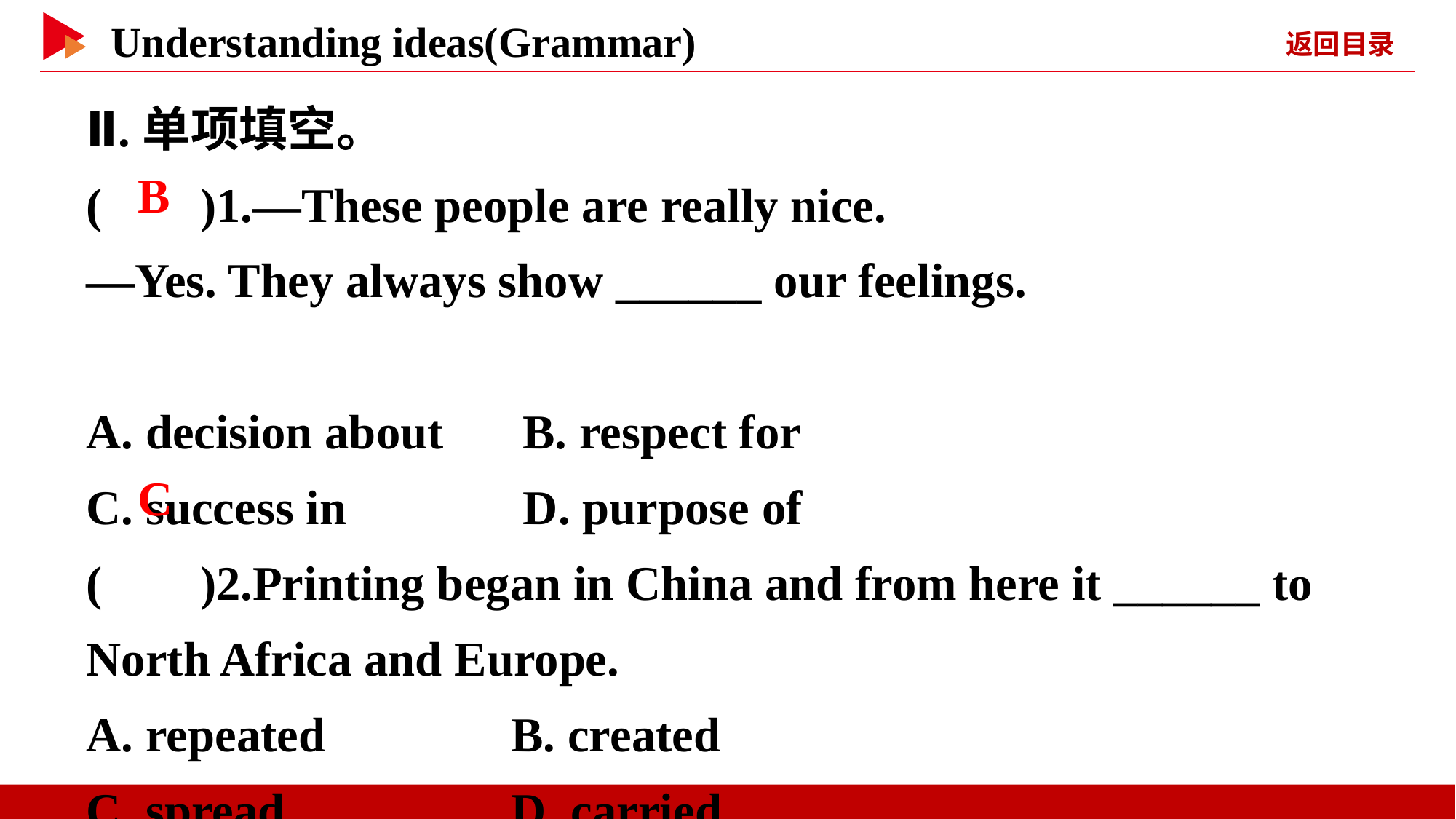

Ⅱ.单项填空。
(        )1.—These people are really nice.
—Yes. They always show ______ our feelings.
A. decision about	B. respect for
C. success in	         D. purpose of
(        )2.Printing began in China and from here it ______ to North Africa and Europe.
A. repeated	        B. created
C. spread	                 D. carried
   B
   C